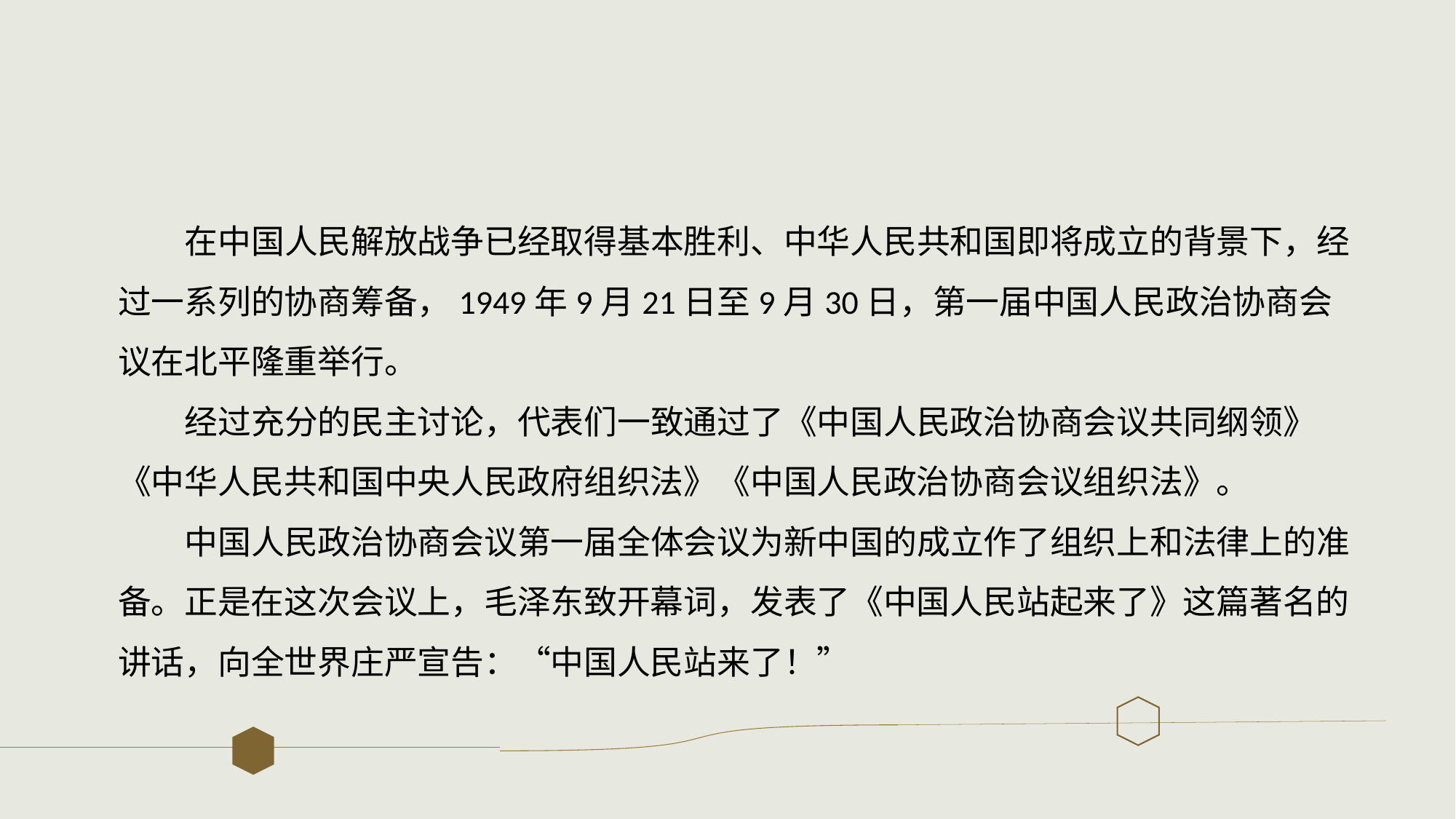

在中国人民解放战争已经取得基本胜利、中华人民共和国即将成立的背景下，经过一系列的协商筹备，1949年9月21日至9月30日，第一届中国人民政治协商会议在北平隆重举行。
经过充分的民主讨论，代表们一致通过了《中国人民政治协商会议共同纲领》《中华人民共和国中央人民政府组织法》《中国人民政治协商会议组织法》。
中国人民政治协商会议第一届全体会议为新中国的成立作了组织上和法律上的准备。正是在这次会议上，毛泽东致开幕词，发表了《中国人民站起来了》这篇著名的讲话，向全世界庄严宣告：“中国人民站来了！”